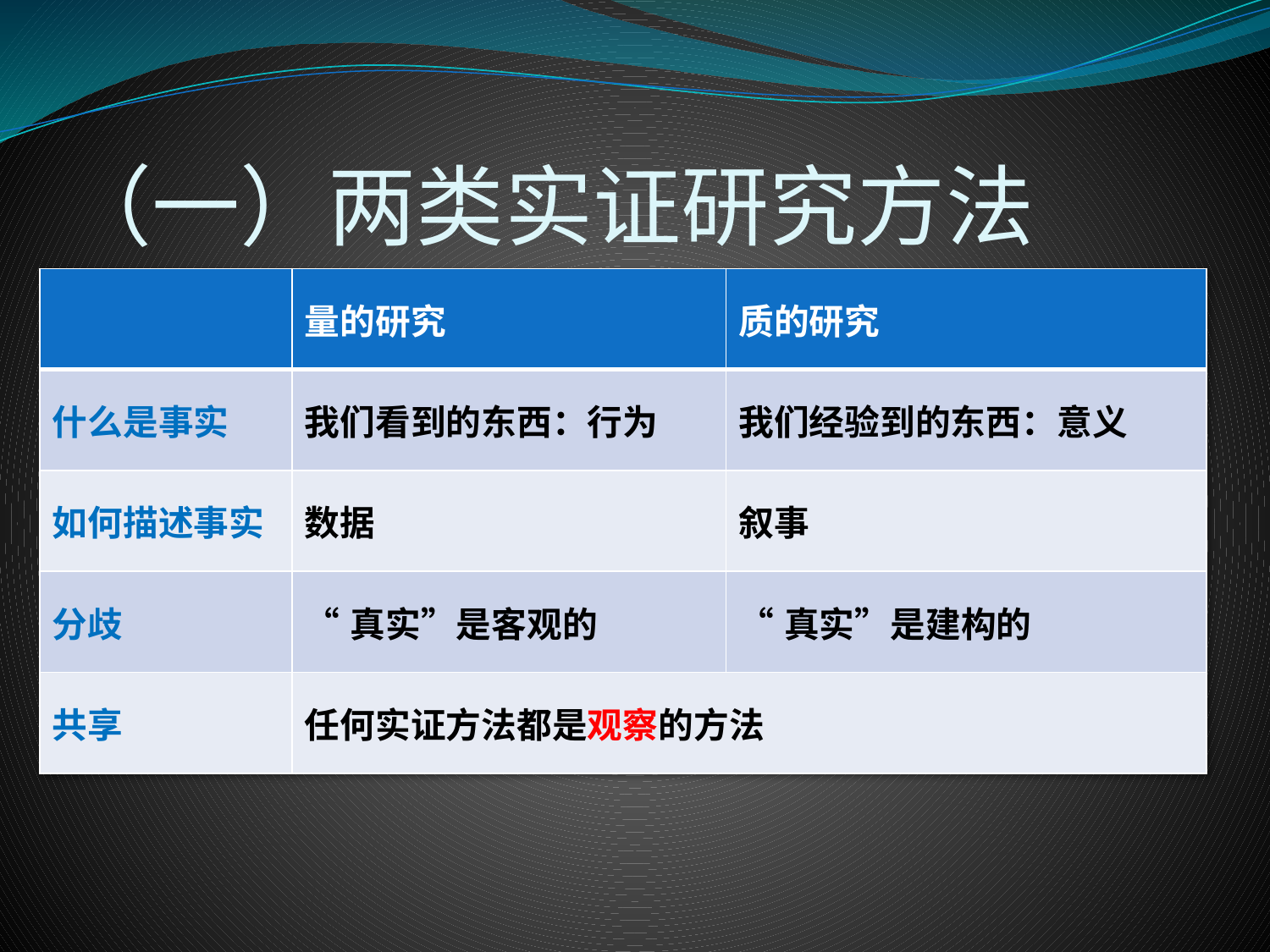

# （一）两类实证研究方法
|  | 量的研究 | 质的研究 |
| --- | --- | --- |
| 什么是事实 | 我们看到的东西：行为 | 我们经验到的东西：意义 |
| 如何描述事实 | 数据 | 叙事 |
| 分歧 | “真实”是客观的 | “真实”是建构的 |
| 共享 | 任何实证方法都是观察的方法 |  |